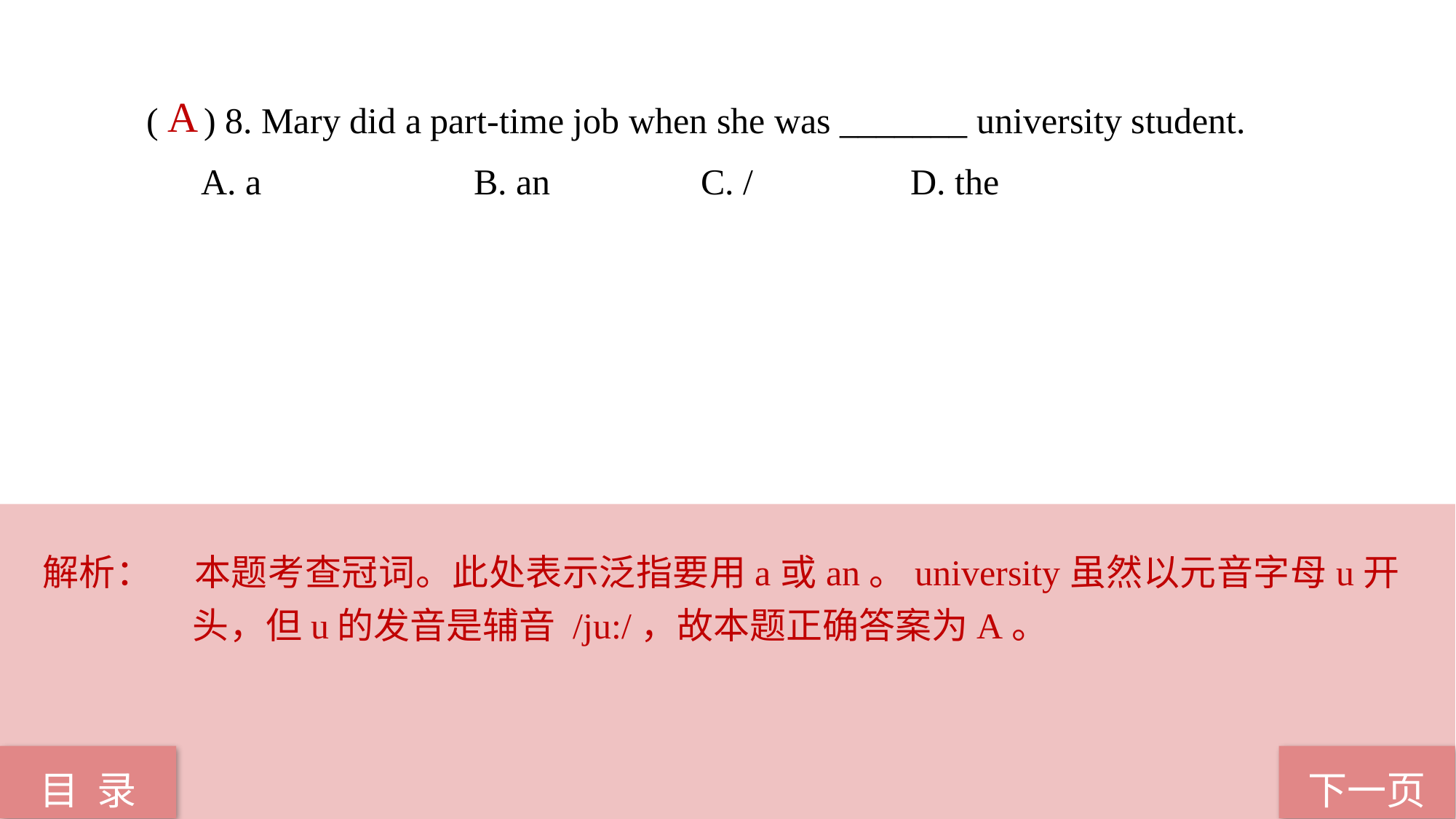

(     ) 8. Mary did a part-time job when she was _______ university student.
A. a 		B. an		 C. / 		D. the
  A
解析：	本题考查冠词。此处表示泛指要用a或an。university虽然以元音字母u开头，但u的发音是辅音 /ju:/，故本题正确答案为A。